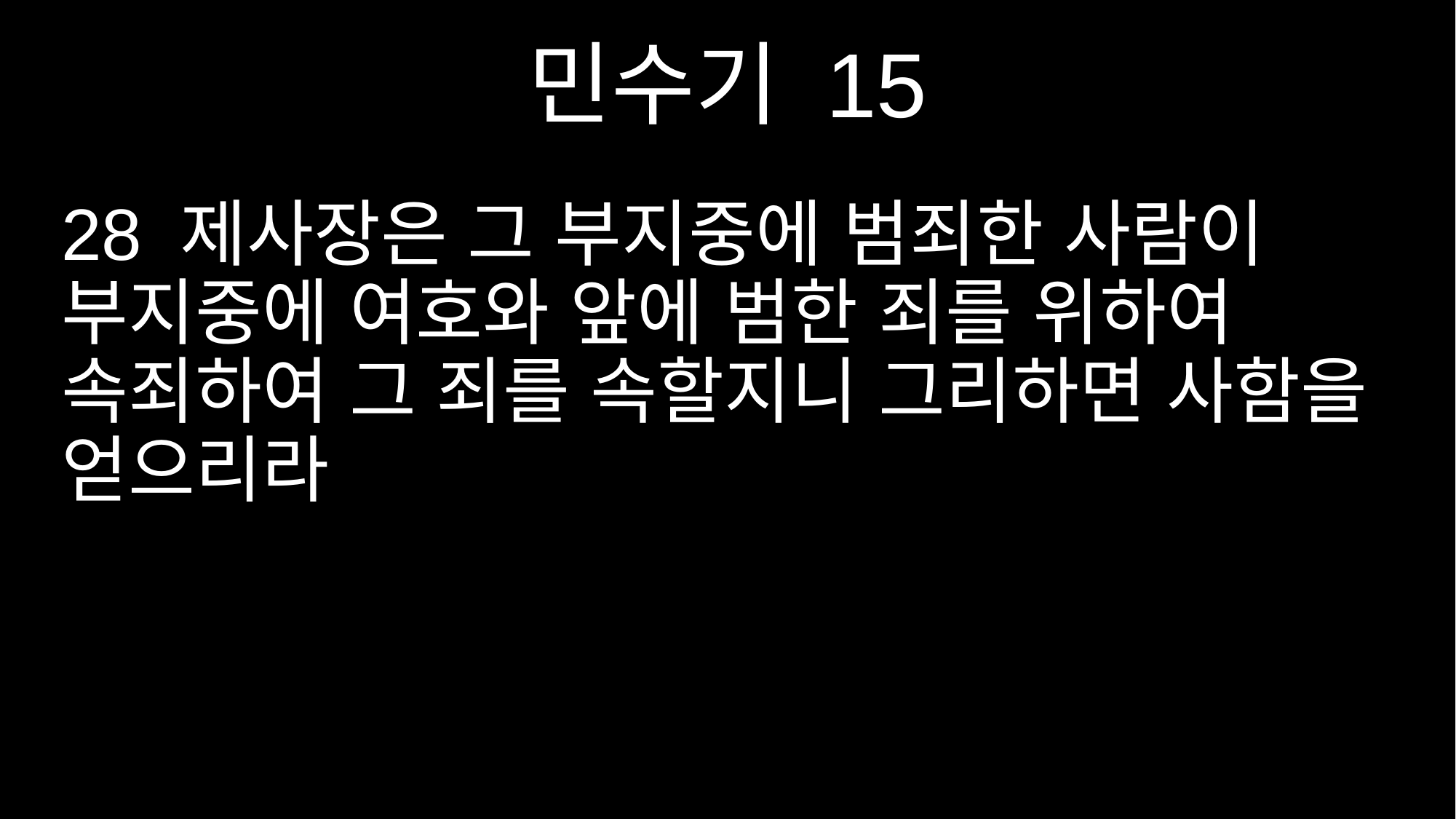

민수기 15
28 제사장은 그 부지중에 범죄한 사람이 부지중에 여호와 앞에 범한 죄를 위하여 속죄하여 그 죄를 속할지니 그리하면 사함을 얻으리라